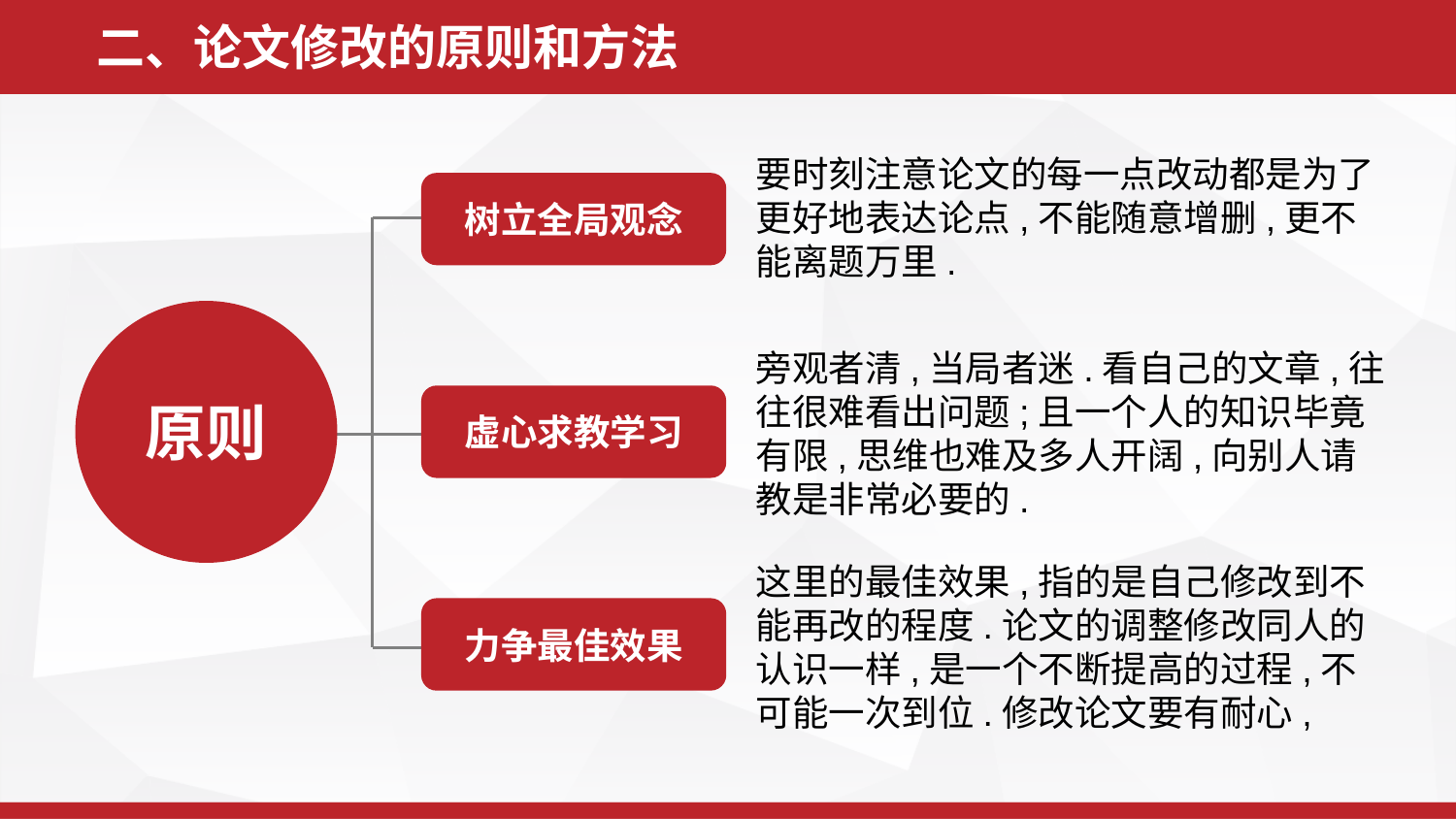

二、论文修改的原则和方法
要时刻注意论文的每一点改动都是为了更好地表达论点,不能随意增删,更不能离题万里.
树立全局观念

旁观者清,当局者迷.看自己的文章,往往很难看出问题;且一个人的知识毕竟有限,思维也难及多人开阔,向别人请教是非常必要的.
虚心求教学习
原则
这里的最佳效果,指的是自己修改到不能再改的程度.论文的调整修改同人的认识一样,是一个不断提高的过程,不可能一次到位.修改论文要有耐心,
力争最佳效果